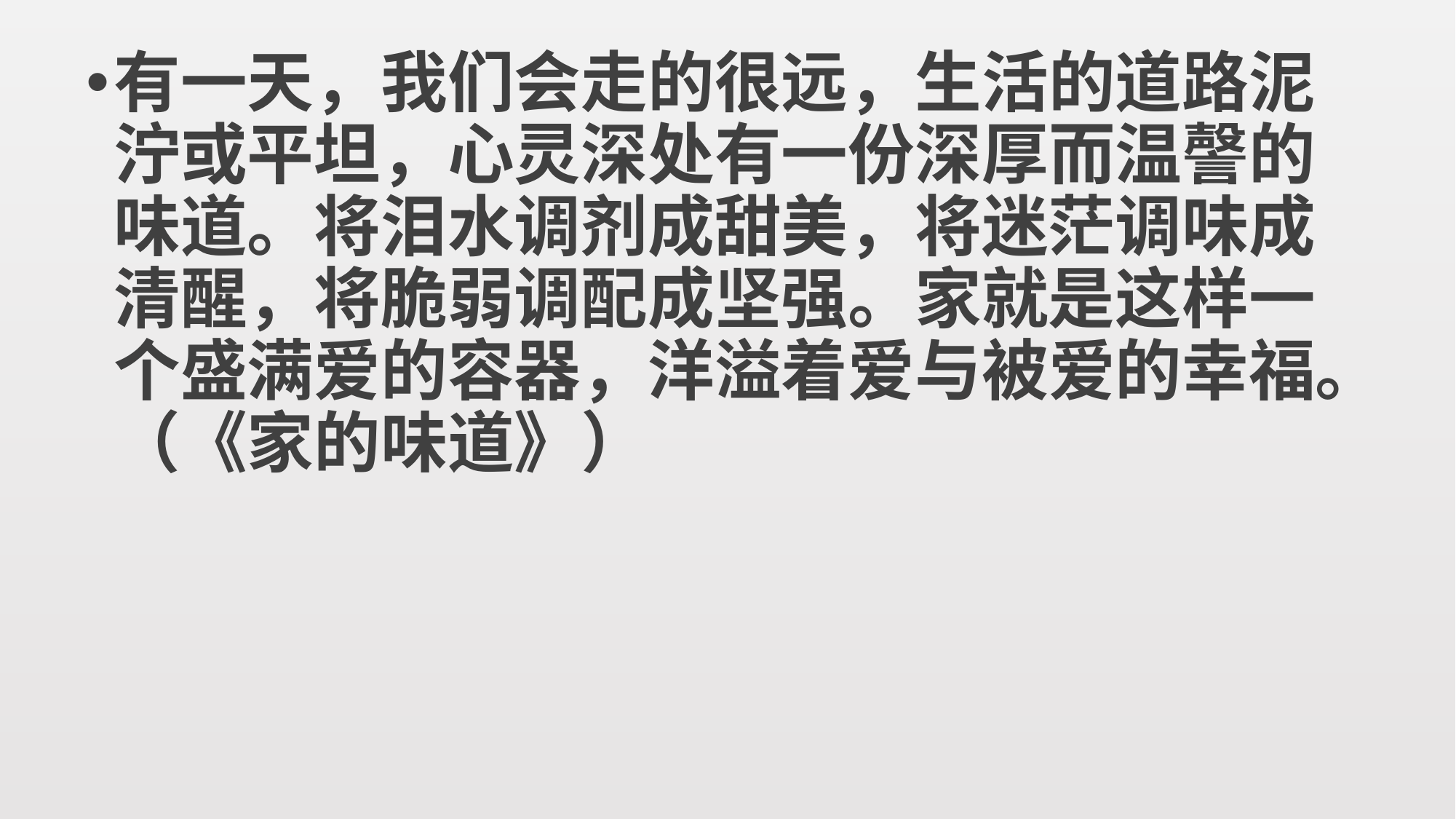

有一天，我们会走的很远，生活的道路泥泞或平坦，心灵深处有一份深厚而温謦的味道。将泪水调剂成甜美，将迷茫调味成清醒，将脆弱调配成坚强。家就是这样一个盛满爱的容器，洋溢着爱与被爱的幸福。（《家的味道》）